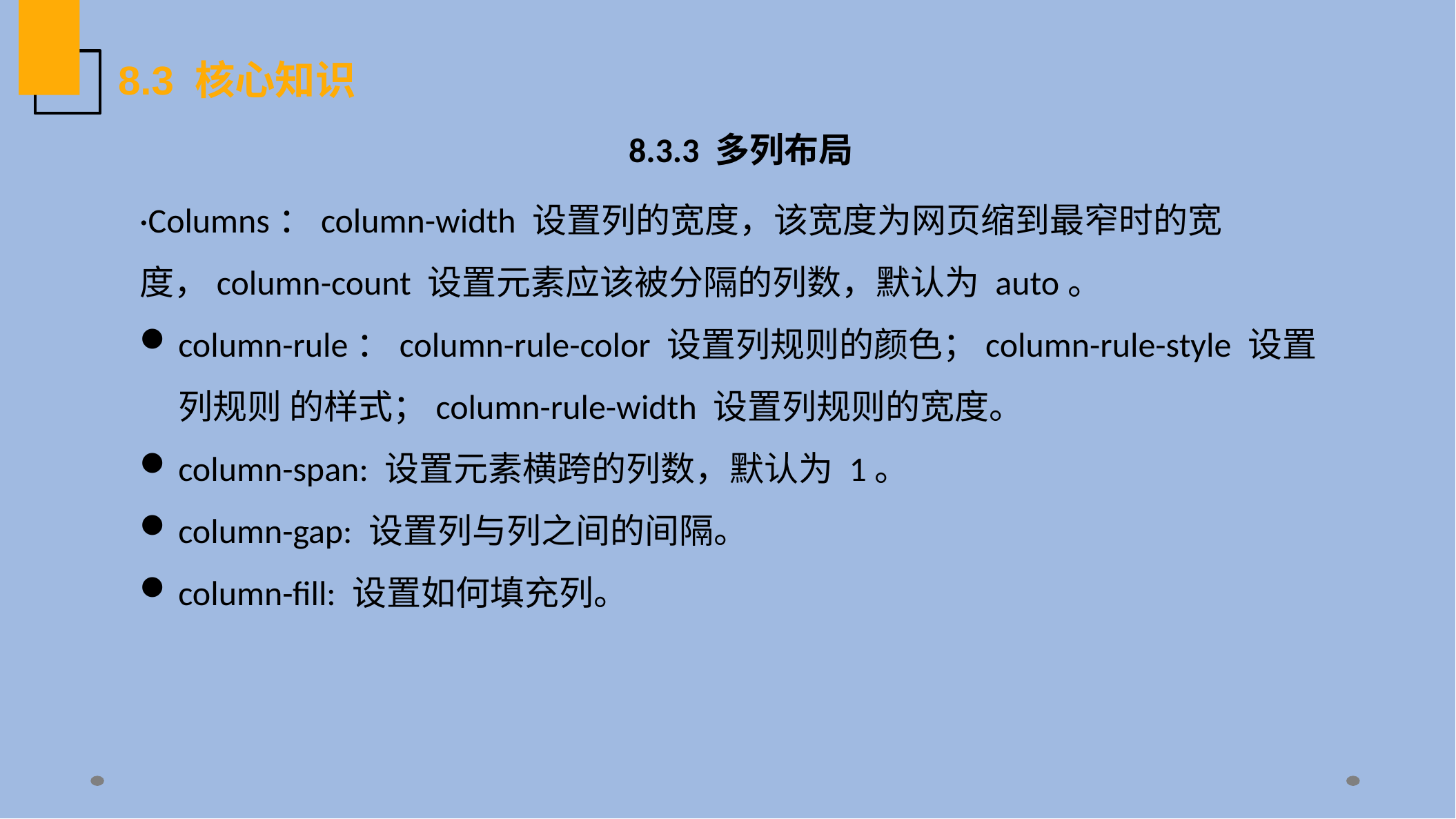

8.3 核心知识
8.3.3 多列布局
·Columns：column-width 设置列的宽度，该宽度为网页缩到最窄时的宽度，column-count 设置元素应该被分隔的列数，默认为 auto。
column-rule：column-rule-color 设置列规则的颜色；column-rule-style 设置列规则 的样式；column-rule-width 设置列规则的宽度。
column-span: 设置元素横跨的列数，默认为 1。
column-gap: 设置列与列之间的间隔。
column-fill: 设置如何填充列。